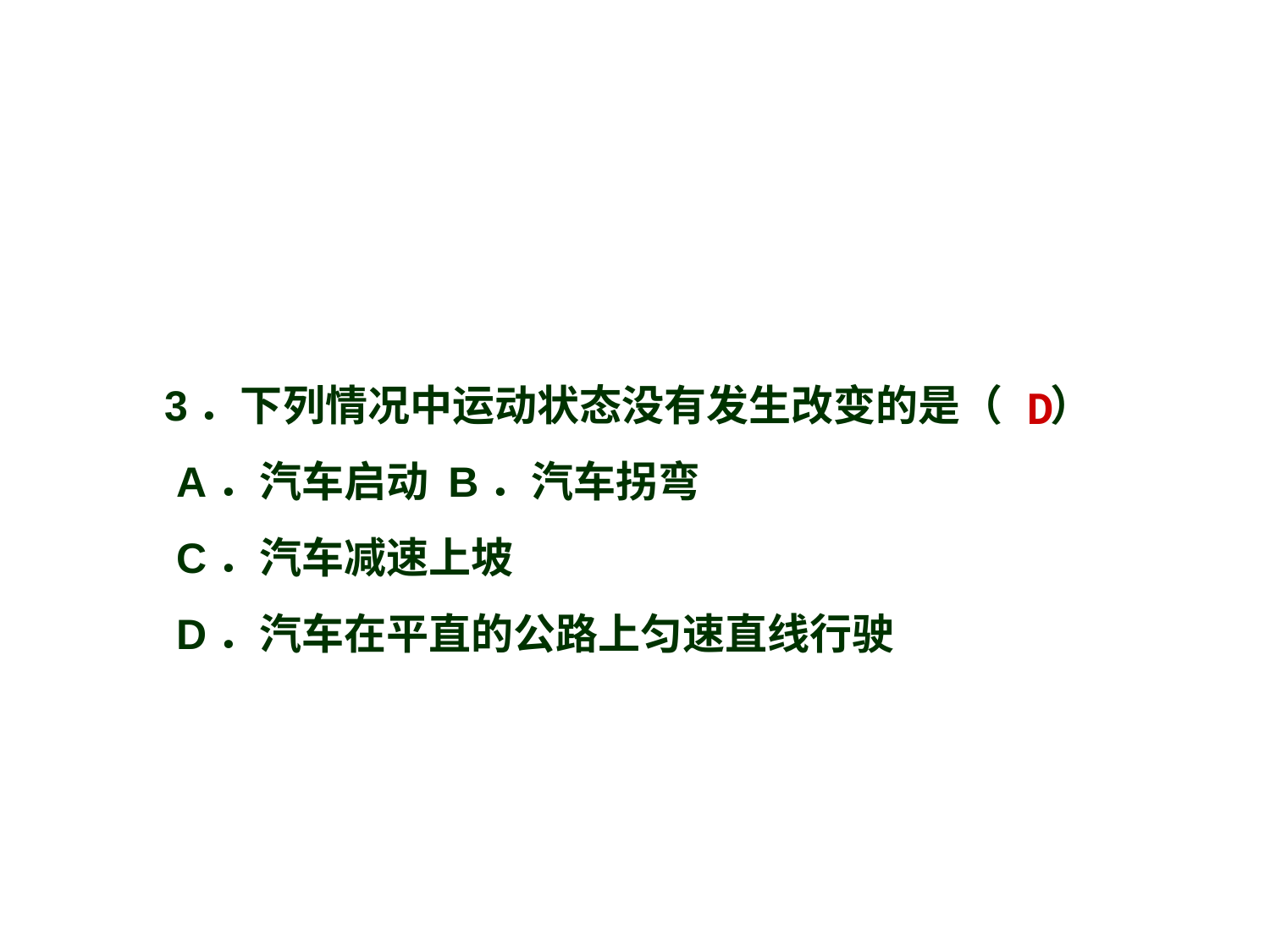

3．下列情况中运动状态没有发生改变的是（     ）
 A．汽车启动 B．汽车拐弯
 C．汽车减速上坡
 D．汽车在平直的公路上匀速直线行驶
D